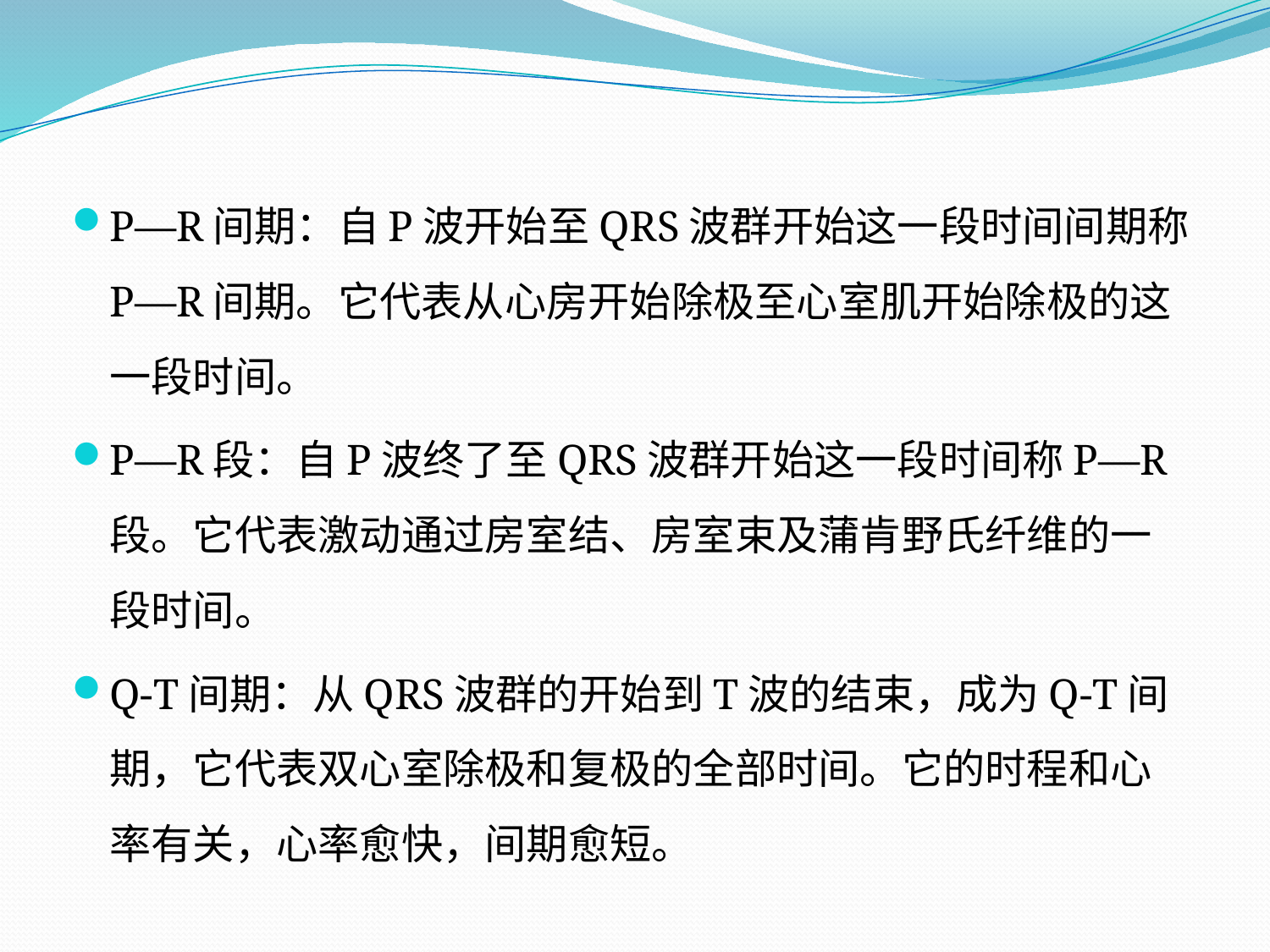

#
P—R间期：自P波开始至QRS波群开始这一段时间间期称P—R间期。它代表从心房开始除极至心室肌开始除极的这一段时间。
P—R段：自P波终了至QRS波群开始这一段时间称P—R段。它代表激动通过房室结、房室束及蒲肯野氏纤维的一段时间。
Q-T间期：从QRS波群的开始到T波的结束，成为Q-T间期，它代表双心室除极和复极的全部时间。它的时程和心率有关，心率愈快，间期愈短。